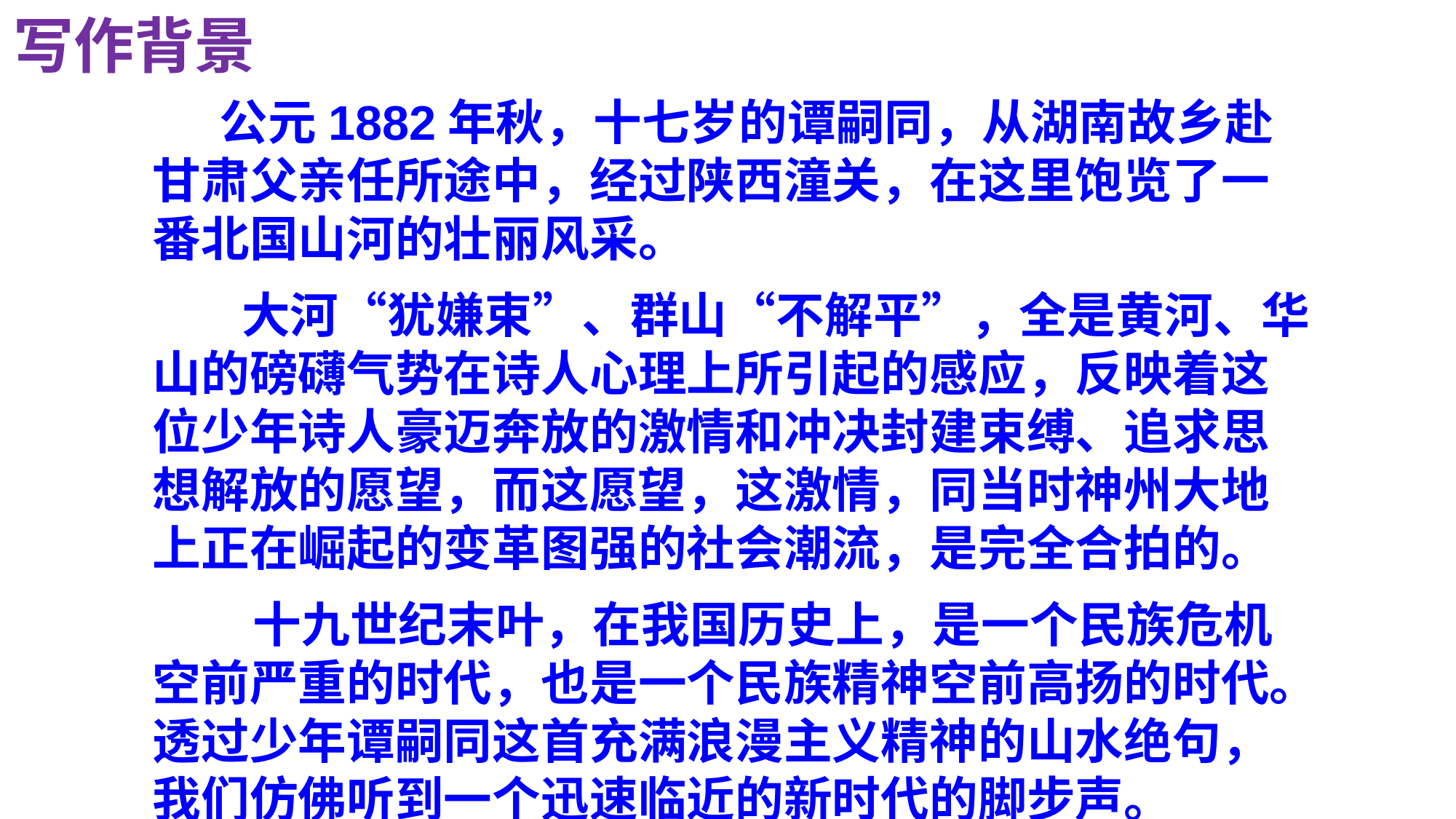

写作背景
     公元1882年秋，十七岁的谭嗣同，从湖南故乡赴甘肃父亲任所途中，经过陕西潼关，在这里饱览了一番北国山河的壮丽风采。
       大河“犹嫌束”、群山“不解平”，全是黄河、华山的磅礴气势在诗人心理上所引起的感应，反映着这位少年诗人豪迈奔放的激情和冲决封建束缚、追求思想解放的愿望，而这愿望，这激情，同当时神州大地上正在崛起的变革图强的社会潮流，是完全合拍的。
        十九世纪末叶，在我国历史上，是一个民族危机空前严重的时代，也是一个民族精神空前高扬的时代。透过少年谭嗣同这首充满浪漫主义精神的山水绝句，我们仿佛听到一个迅速临近的新时代的脚步声。